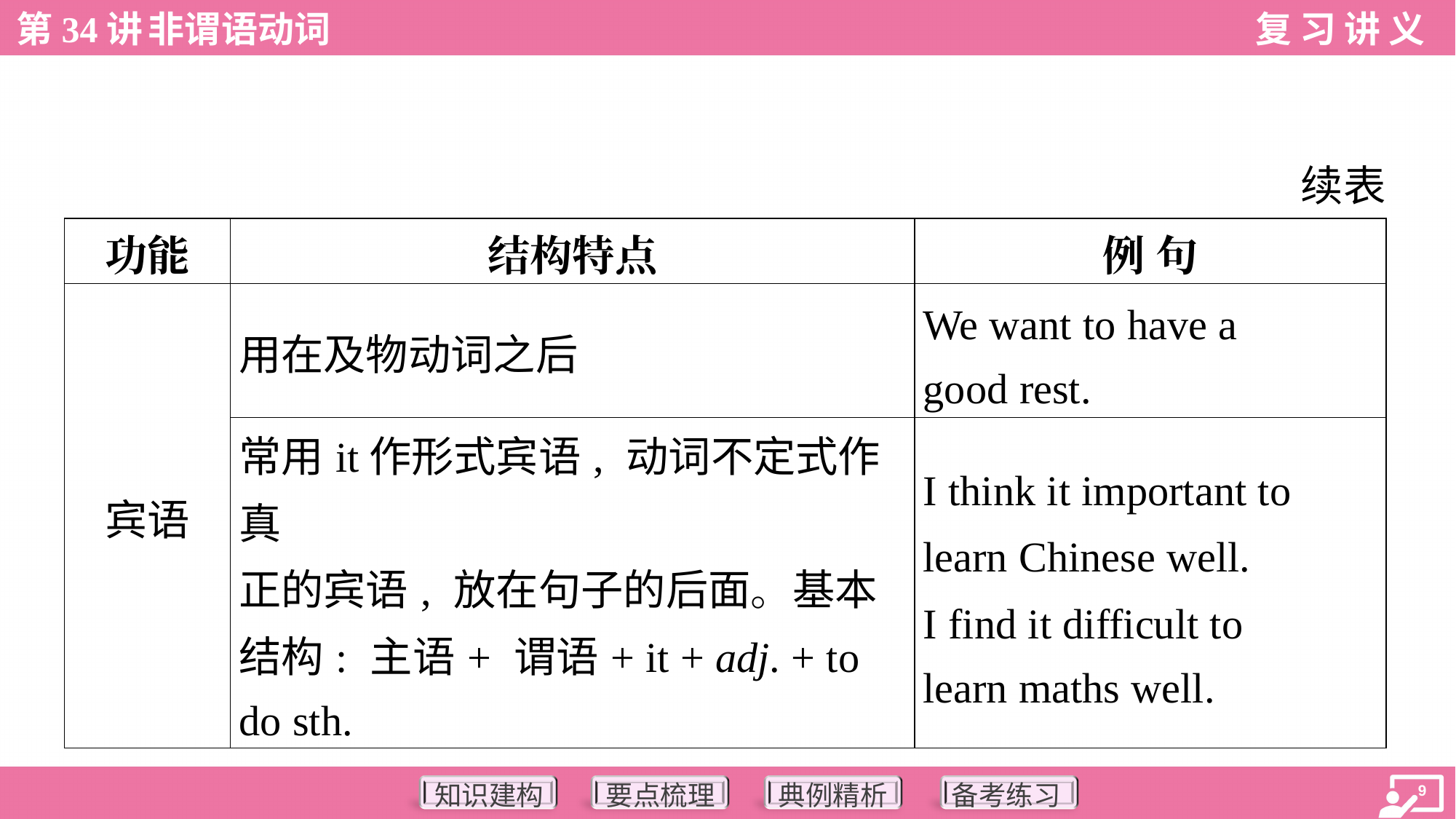

续表
| 功能 | 结构特点 | 例 句 |
| --- | --- | --- |
| 宾语 | 用在及物动词之后 | We want to have a good rest. |
|  | 常用it作形式宾语, 动词不定式作真 正的宾语, 放在句子的后面。基本 结构: 主语+ 谓语+ it + adj. + to do sth. | I think it important to learn Chinese well. I find it difficult to learn maths well. |